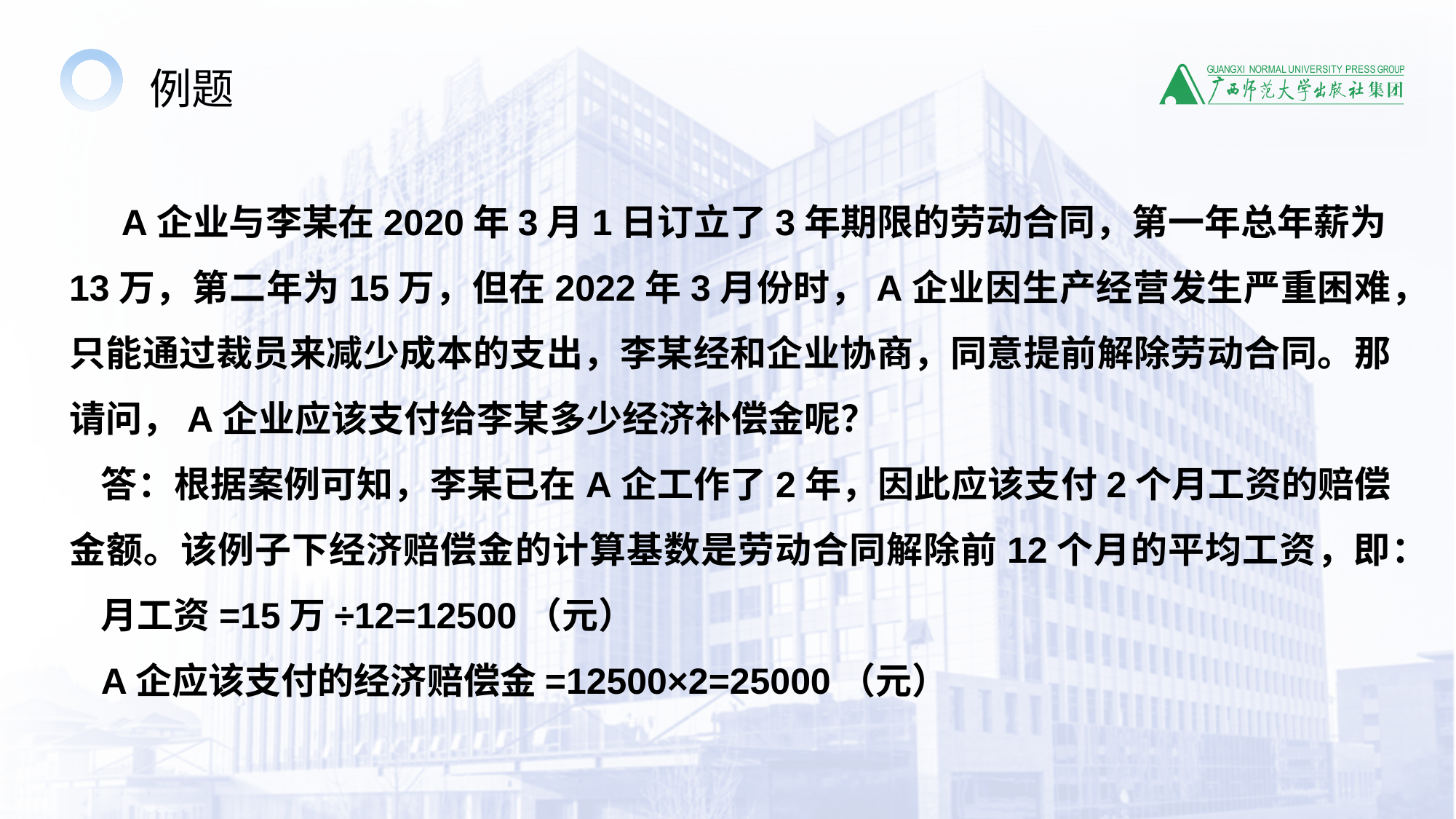

例题

  A企业与李某在2020年3月1日订立了3年期限的劳动合同，第一年总年薪为13万，第二年为15万，但在2022年3月份时，A企业因生产经营发生严重困难，只能通过裁员来减少成本的支出，李某经和企业协商，同意提前解除劳动合同。那请问，A企业应该支付给李某多少经济补偿金呢？
答：根据案例可知，李某已在A企工作了2年，因此应该支付2个月工资的赔偿金额。该例子下经济赔偿金的计算基数是劳动合同解除前12个月的平均工资，即：
月工资=15万÷12=12500（元）
A企应该支付的经济赔偿金=12500×2=25000（元）